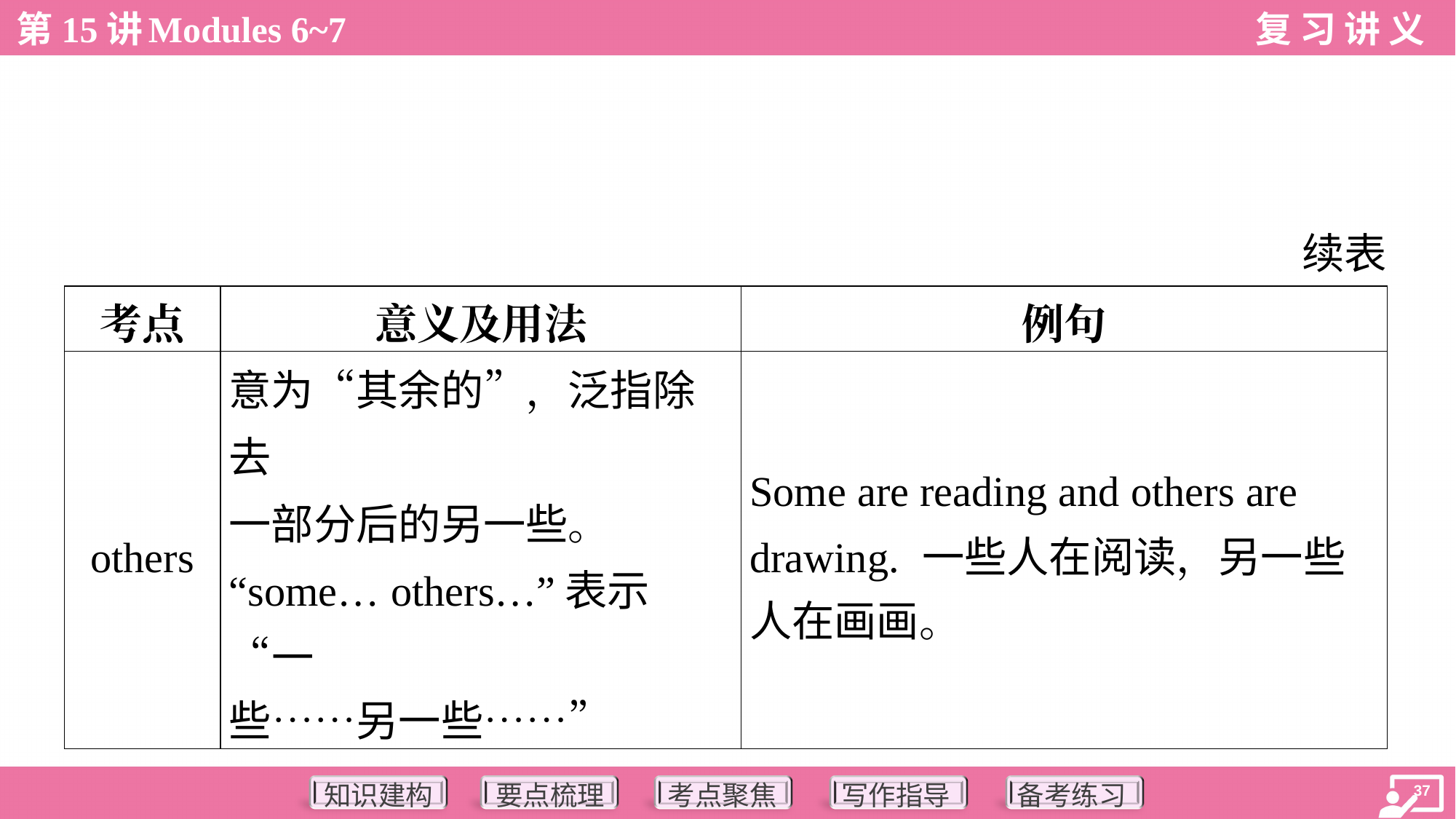

续表
| 考点 | 意义及用法 | 例句 |
| --- | --- | --- |
| others | 意为“其余的”，泛指除去 一部分后的另一些。 “some… others…”表示“一 些……另一些……” | Some are reading and others are drawing. 一些人在阅读，另一些 人在画画。 |